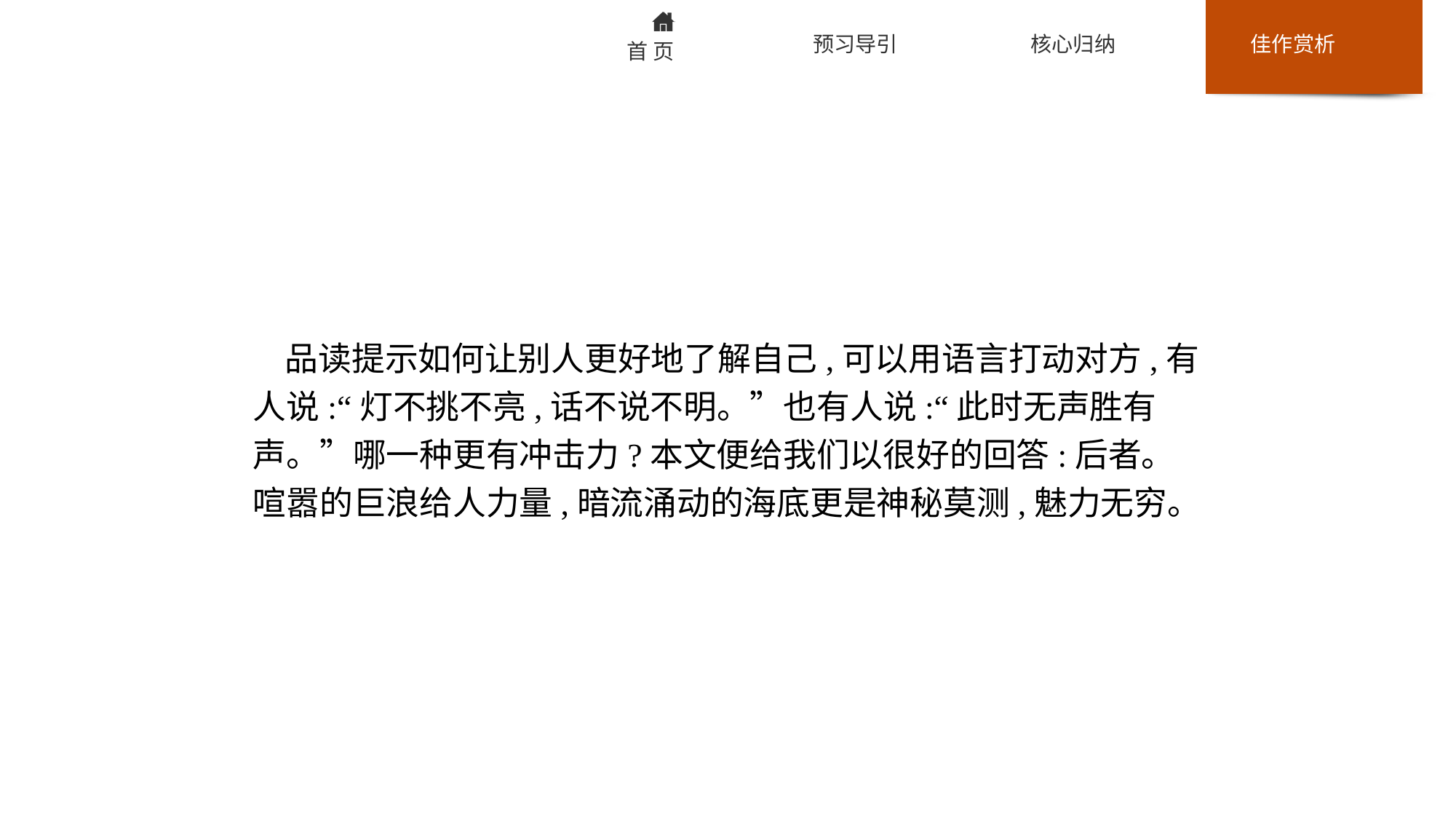

品读提示如何让别人更好地了解自己,可以用语言打动对方,有人说:“灯不挑不亮,话不说不明。”也有人说:“此时无声胜有声。”哪一种更有冲击力?本文便给我们以很好的回答:后者。喧嚣的巨浪给人力量,暗流涌动的海底更是神秘莫测,魅力无穷。